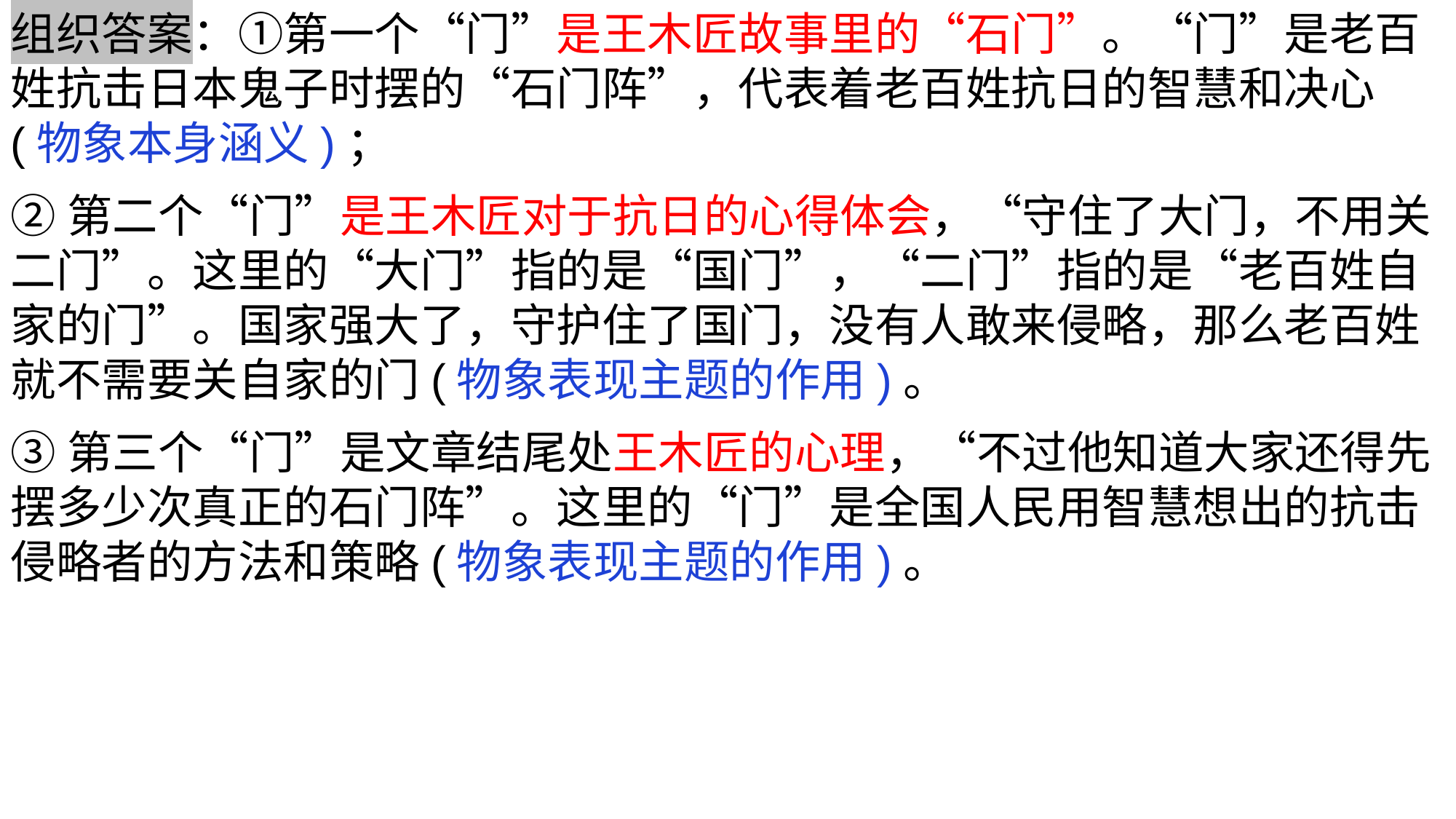

组织答案：①第一个“门”是王木匠故事里的“石门”。“门”是老百姓抗击日本鬼子时摆的“石门阵”，代表着老百姓抗日的智慧和决心(物象本身涵义)；
②第二个“门”是王木匠对于抗日的心得体会，“守住了大门，不用关二门”。这里的“大门”指的是“国门”，“二门”指的是“老百姓自家的门”。国家强大了，守护住了国门，没有人敢来侵略，那么老百姓就不需要关自家的门(物象表现主题的作用)。
③第三个“门”是文章结尾处王木匠的心理，“不过他知道大家还得先摆多少次真正的石门阵”。这里的“门”是全国人民用智慧想出的抗击侵略者的方法和策略(物象表现主题的作用)。